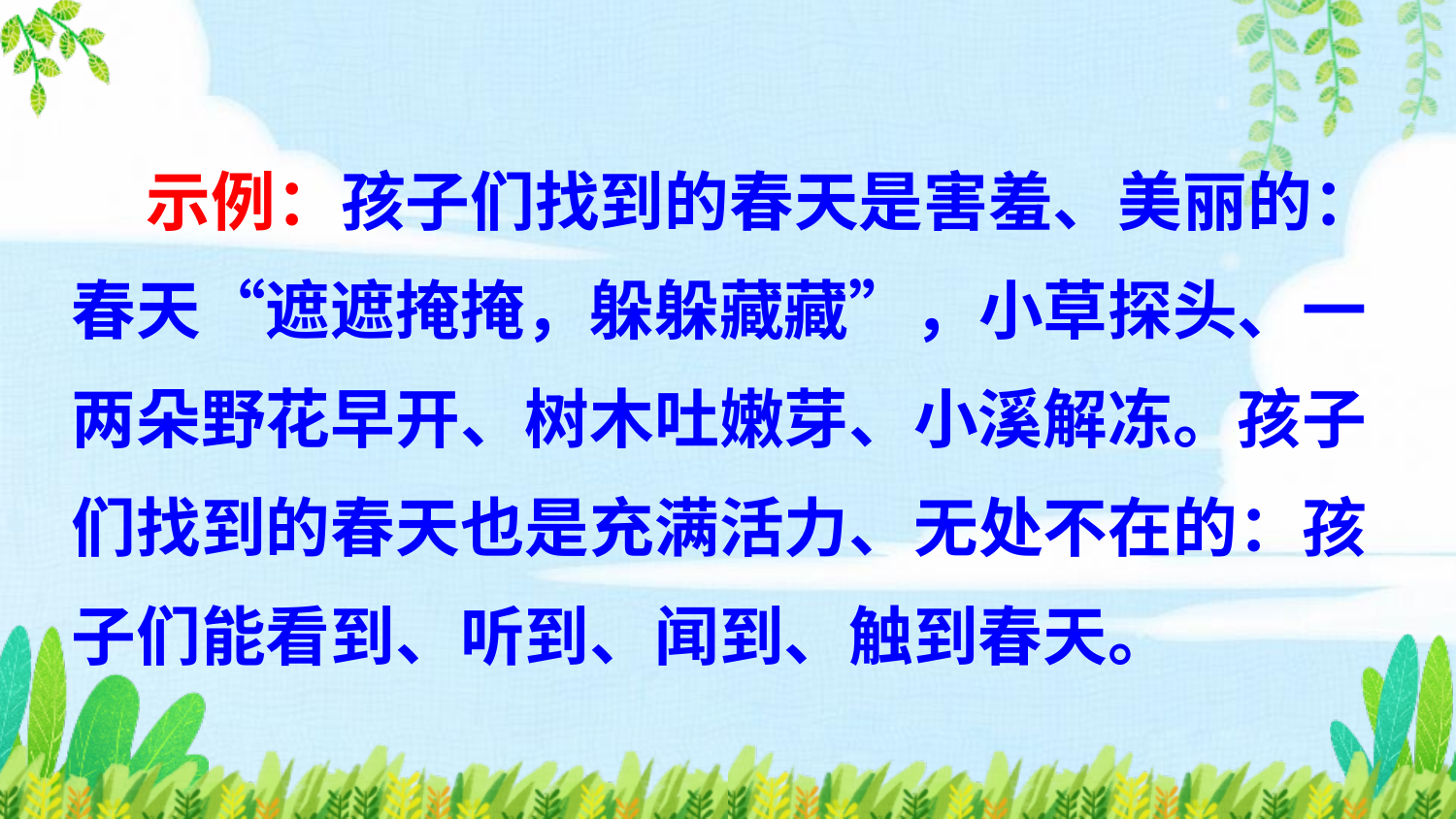

示例：孩子们找到的春天是害羞、美丽的：春天“遮遮掩掩，躲躲藏藏”，小草探头、一两朵野花早开、树木吐嫩芽、小溪解冻。孩子们找到的春天也是充满活力、无处不在的：孩子们能看到、听到、闻到、触到春天。